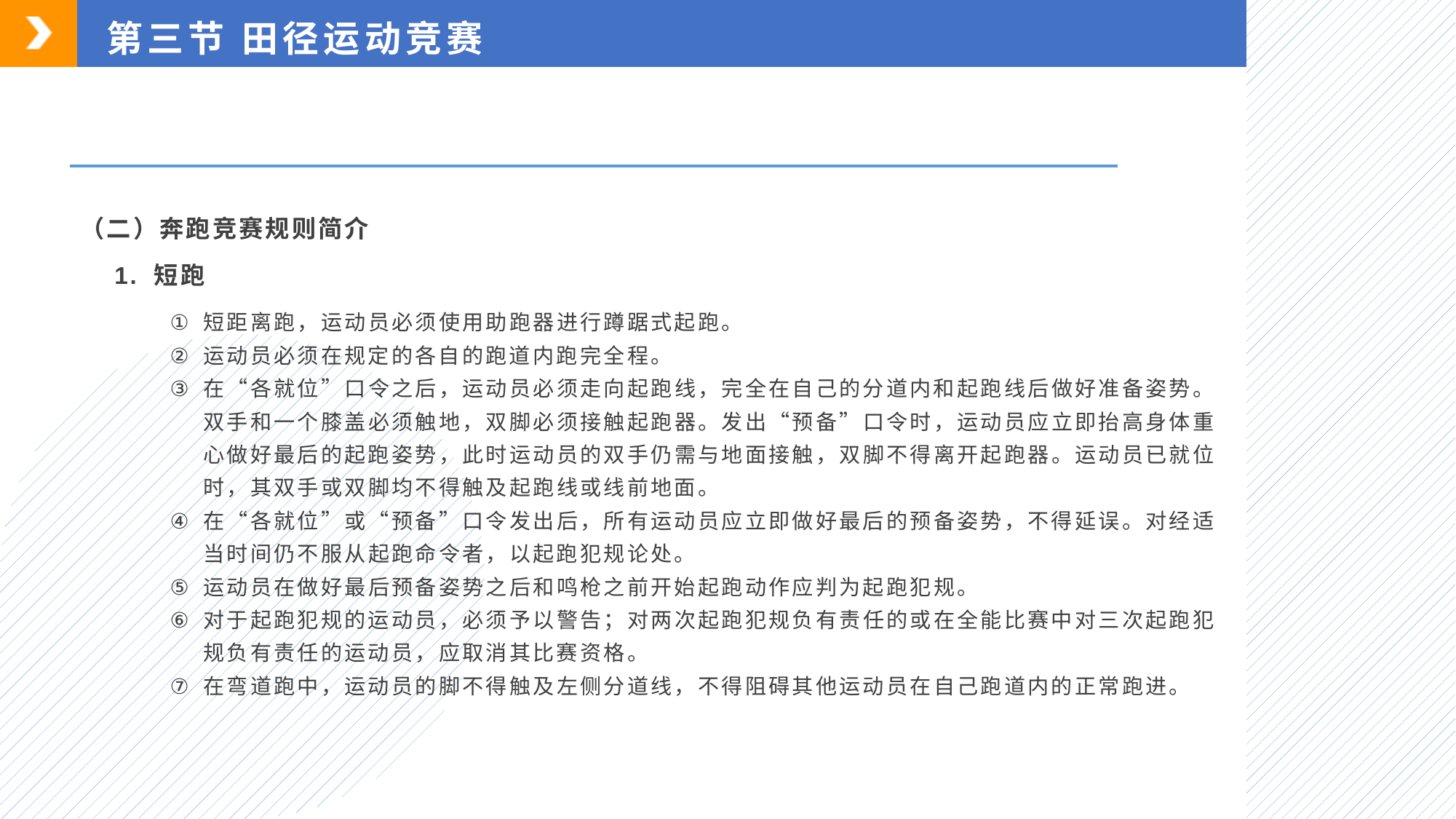

第三节 田径运动竞赛
（二）奔跑竞赛规则简介
1. 短跑
短距离跑，运动员必须使用助跑器进行蹲踞式起跑。
运动员必须在规定的各自的跑道内跑完全程。
在“各就位”口令之后，运动员必须走向起跑线，完全在自己的分道内和起跑线后做好准备姿势。双手和一个膝盖必须触地，双脚必须接触起跑器。发出“预备”口令时，运动员应立即抬高身体重心做好最后的起跑姿势，此时运动员的双手仍需与地面接触，双脚不得离开起跑器。运动员已就位时，其双手或双脚均不得触及起跑线或线前地面。
在“各就位”或“预备”口令发出后，所有运动员应立即做好最后的预备姿势，不得延误。对经适当时间仍不服从起跑命令者，以起跑犯规论处。
运动员在做好最后预备姿势之后和鸣枪之前开始起跑动作应判为起跑犯规。
对于起跑犯规的运动员，必须予以警告；对两次起跑犯规负有责任的或在全能比赛中对三次起跑犯规负有责任的运动员，应取消其比赛资格。
在弯道跑中，运动员的脚不得触及左侧分道线，不得阻碍其他运动员在自己跑道内的正常跑进。